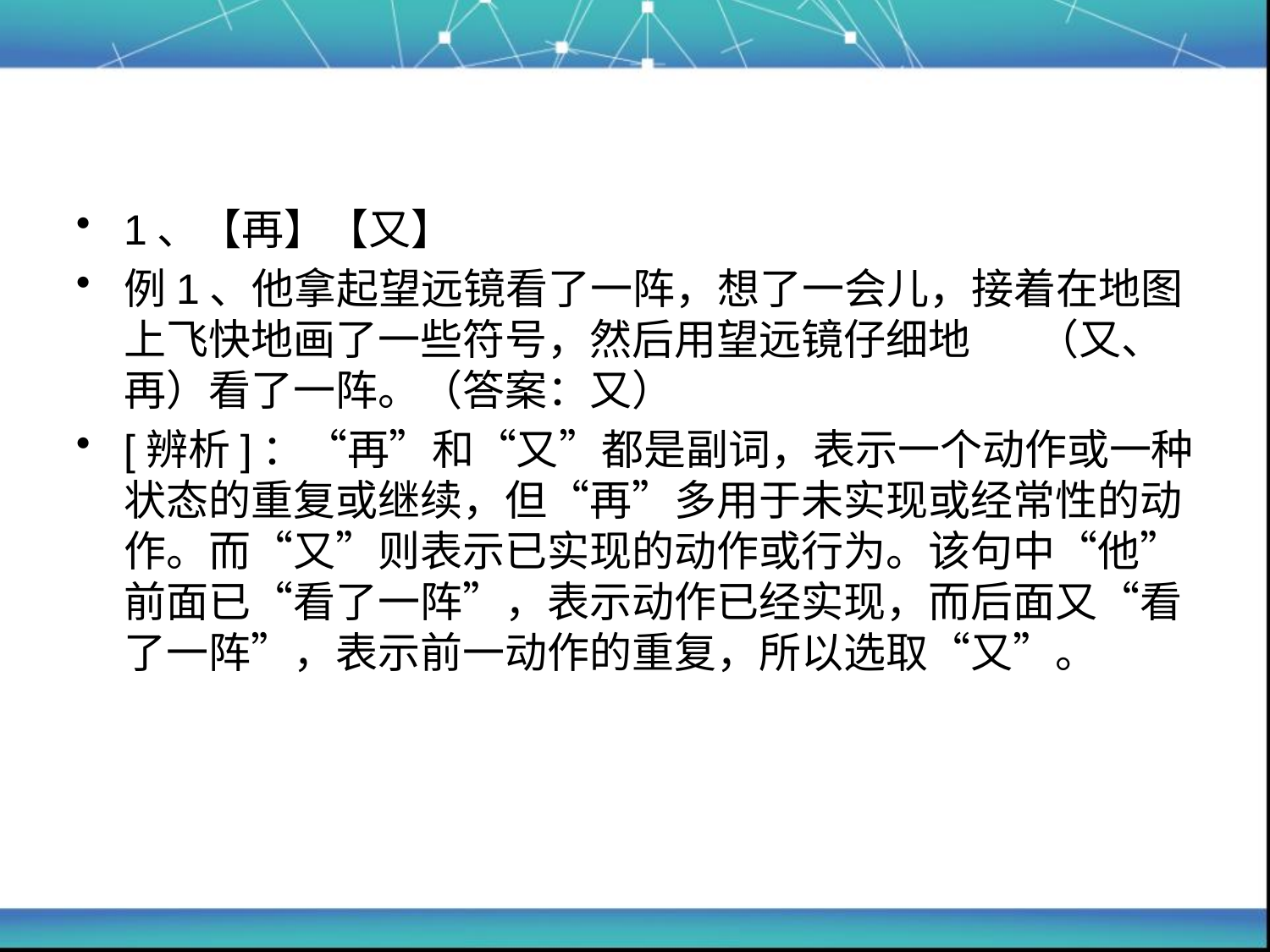

1、【再】【又】
例1、他拿起望远镜看了一阵，想了一会儿，接着在地图上飞快地画了一些符号，然后用望远镜仔细地       （又、再）看了一阵。（答案：又）
[辨析]：“再”和“又”都是副词，表示一个动作或一种状态的重复或继续，但“再”多用于未实现或经常性的动作。而“又”则表示已实现的动作或行为。该句中“他”前面已“看了一阵”，表示动作已经实现，而后面又“看了一阵”，表示前一动作的重复，所以选取“又”。